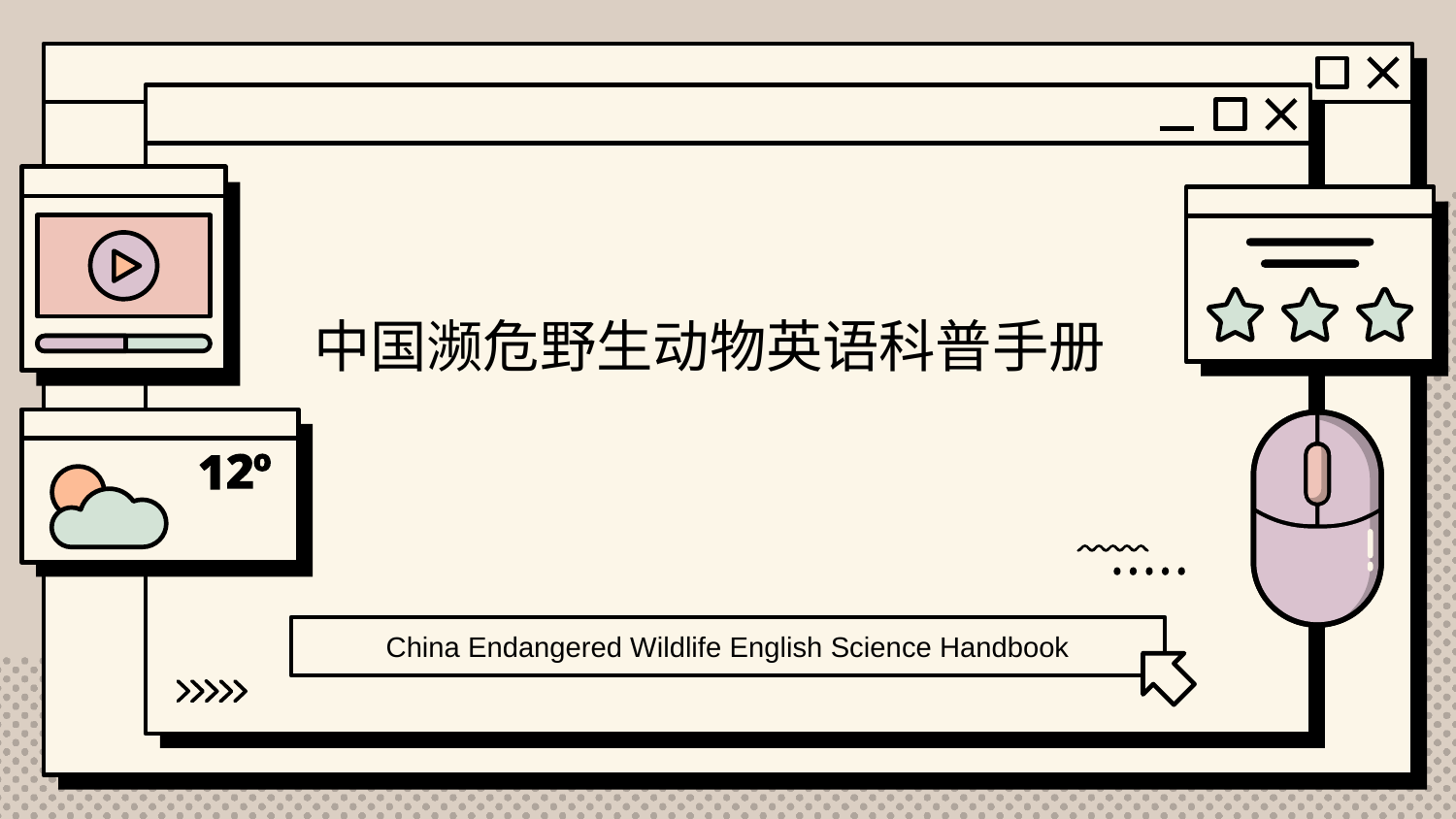

# 中国濒危野生动物英语科普手册

China Endangered Wildlife English Science Handbook